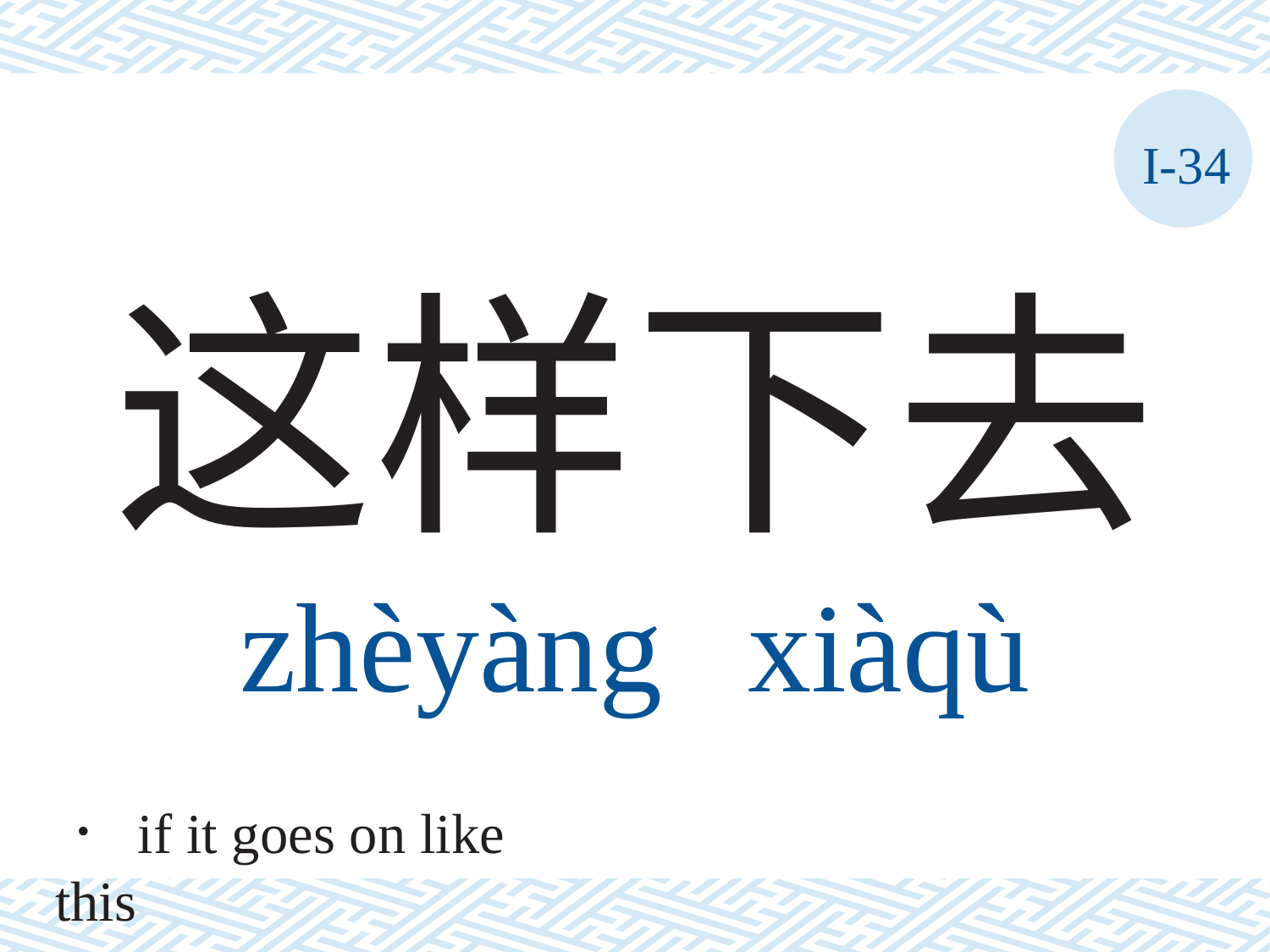

I-34
# 这样下去 zhèyàng	xiàqù
． if it goes on like this